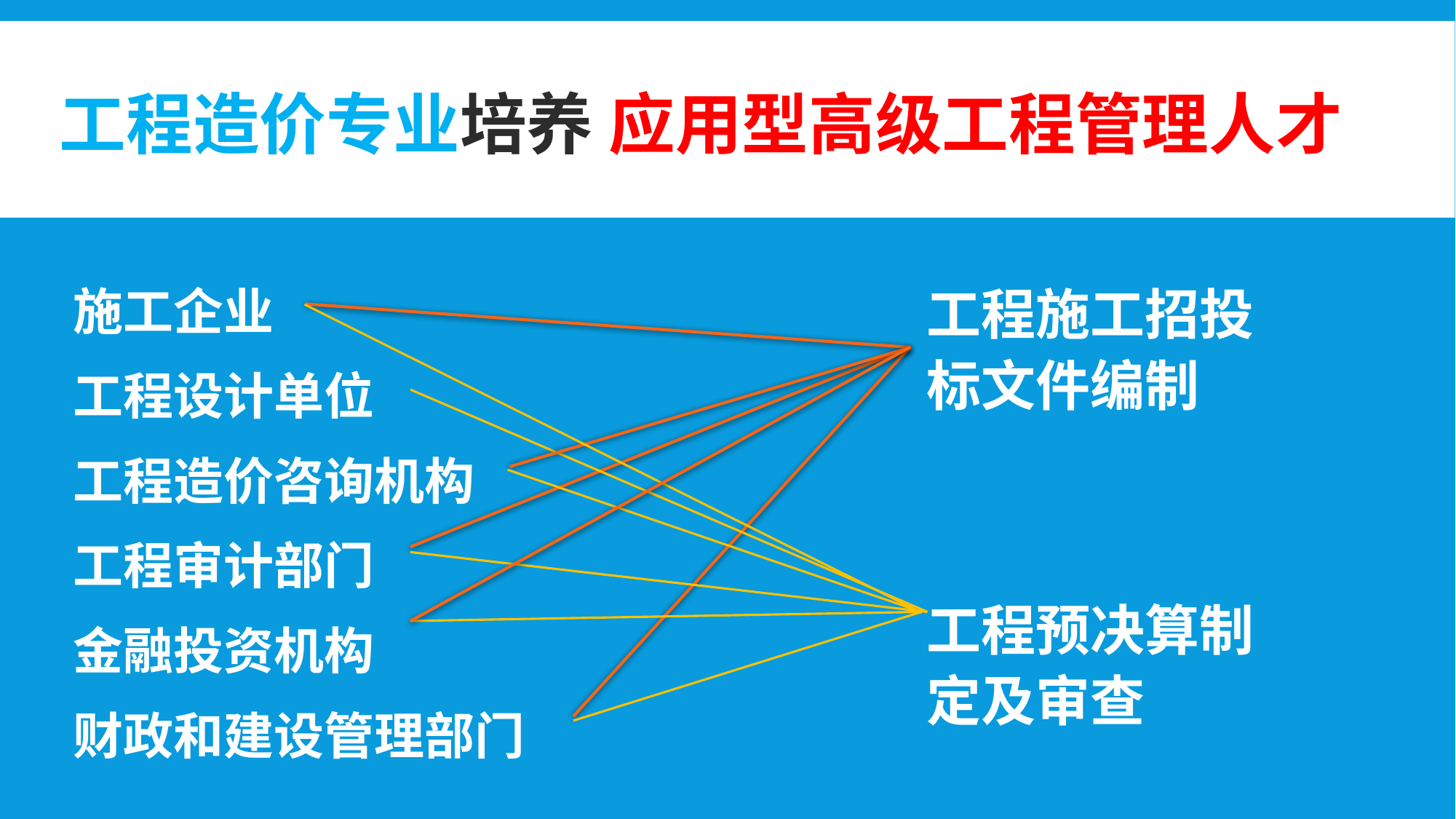

# 工程造价专业培养 应用型高级工程管理人才
施工企业
工程设计单位
工程造价咨询机构
工程审计部门
金融投资机构
财政和建设管理部门
工程施工招投标文件编制

工程预决算制定及审查